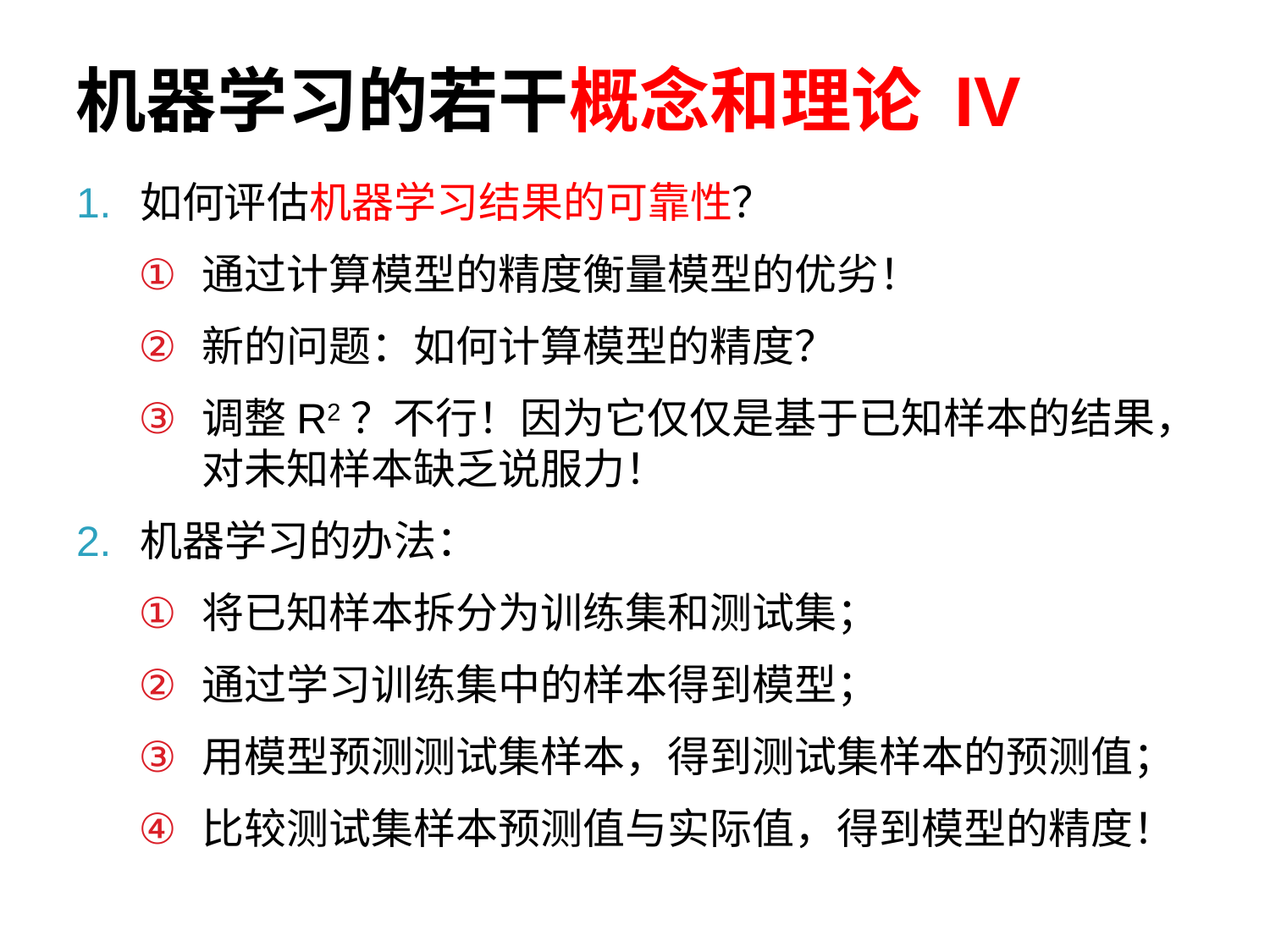

# 机器学习的若干概念和理论 IV
如何评估机器学习结果的可靠性？
通过计算模型的精度衡量模型的优劣！
新的问题：如何计算模型的精度？
调整R2？不行！因为它仅仅是基于已知样本的结果，对未知样本缺乏说服力！
机器学习的办法：
将已知样本拆分为训练集和测试集；
通过学习训练集中的样本得到模型；
用模型预测测试集样本，得到测试集样本的预测值；
比较测试集样本预测值与实际值，得到模型的精度！